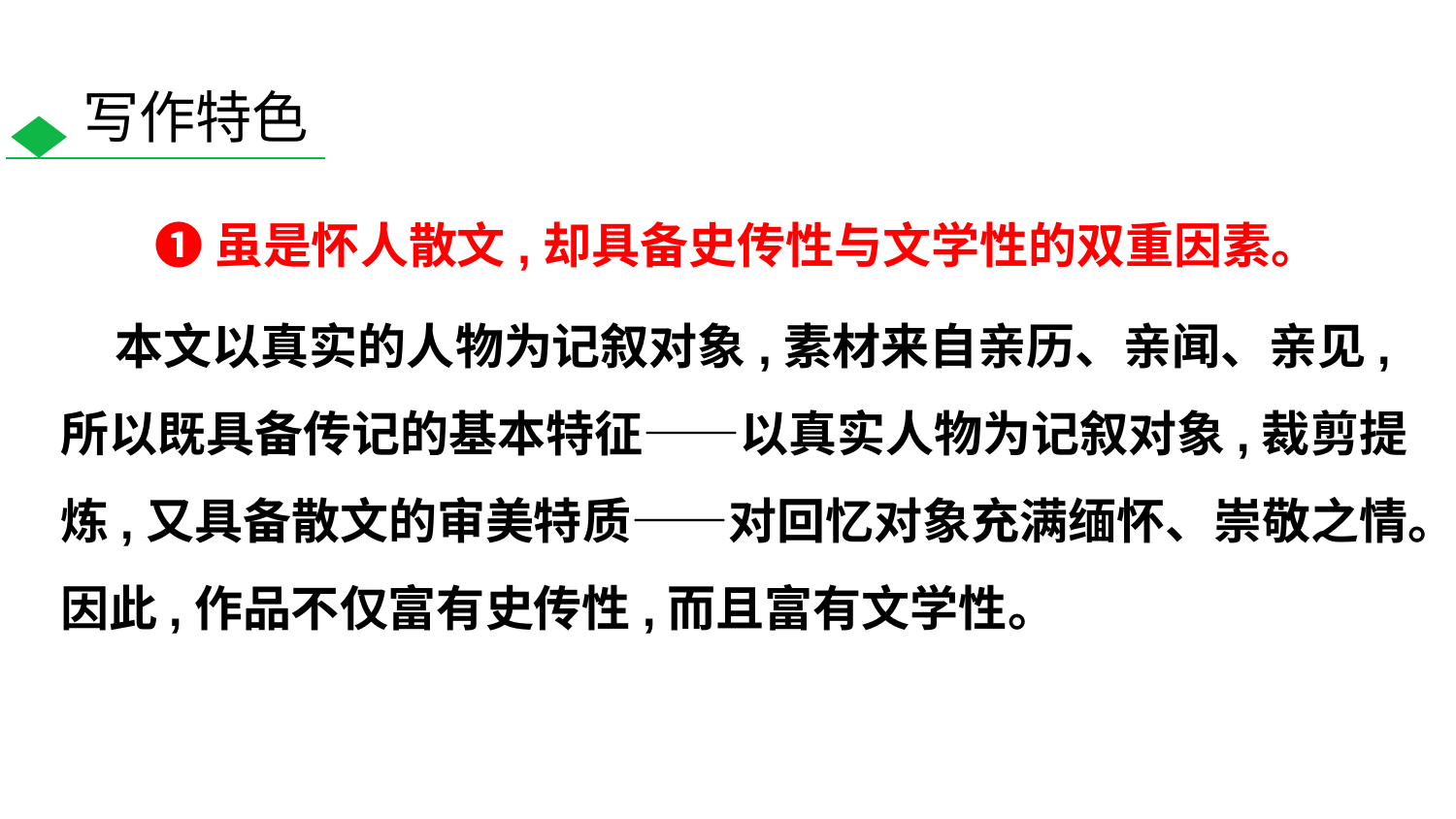

写作特色

❶虽是怀人散文,却具备史传性与文学性的双重因素。
    本文以真实的人物为记叙对象,素材来自亲历、亲闻、亲见,所以既具备传记的基本特征——以真实人物为记叙对象,裁剪提炼,又具备散文的审美特质——对回忆对象充满缅怀、崇敬之情。因此,作品不仅富有史传性,而且富有文学性。